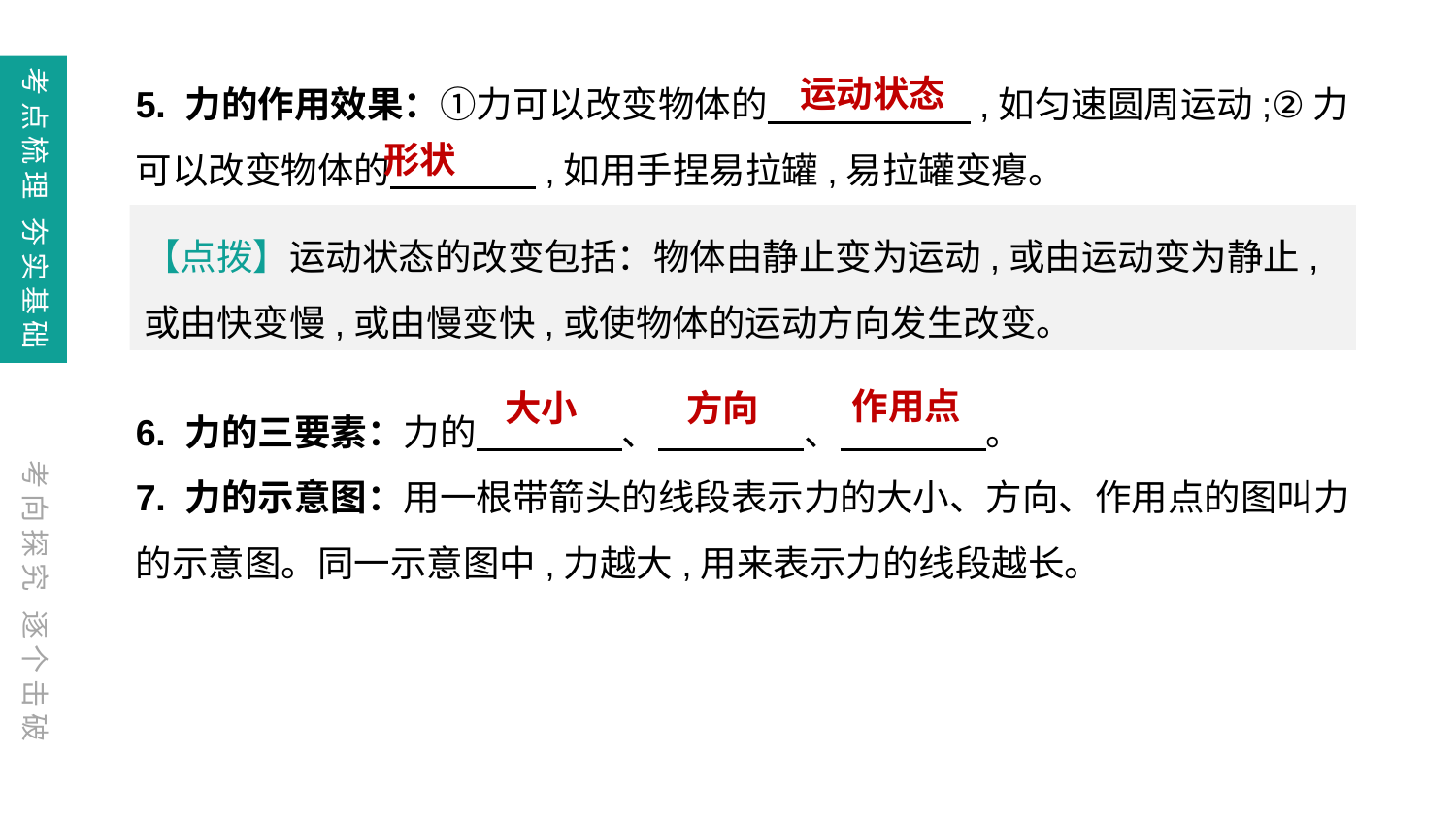

5. 力的作用效果：①力可以改变物体的　　       　　,如匀速圆周运动;②力可以改变物体的　　　　,如用手捏易拉罐,易拉罐变瘪。

6. 力的三要素：力的　　　　、　　　　、　　　　。
7. 力的示意图：用一根带箭头的线段表示力的大小、方向、作用点的图叫力的示意图。同一示意图中,力越大,用来表示力的线段越长。

考点梳理 夯实基础
运动状态
形状
【点拨】运动状态的改变包括：物体由静止变为运动,或由运动变为静止,或由快变慢,或由慢变快,或使物体的运动方向发生改变。
作用点
大小
方向
考向探究 逐个击破